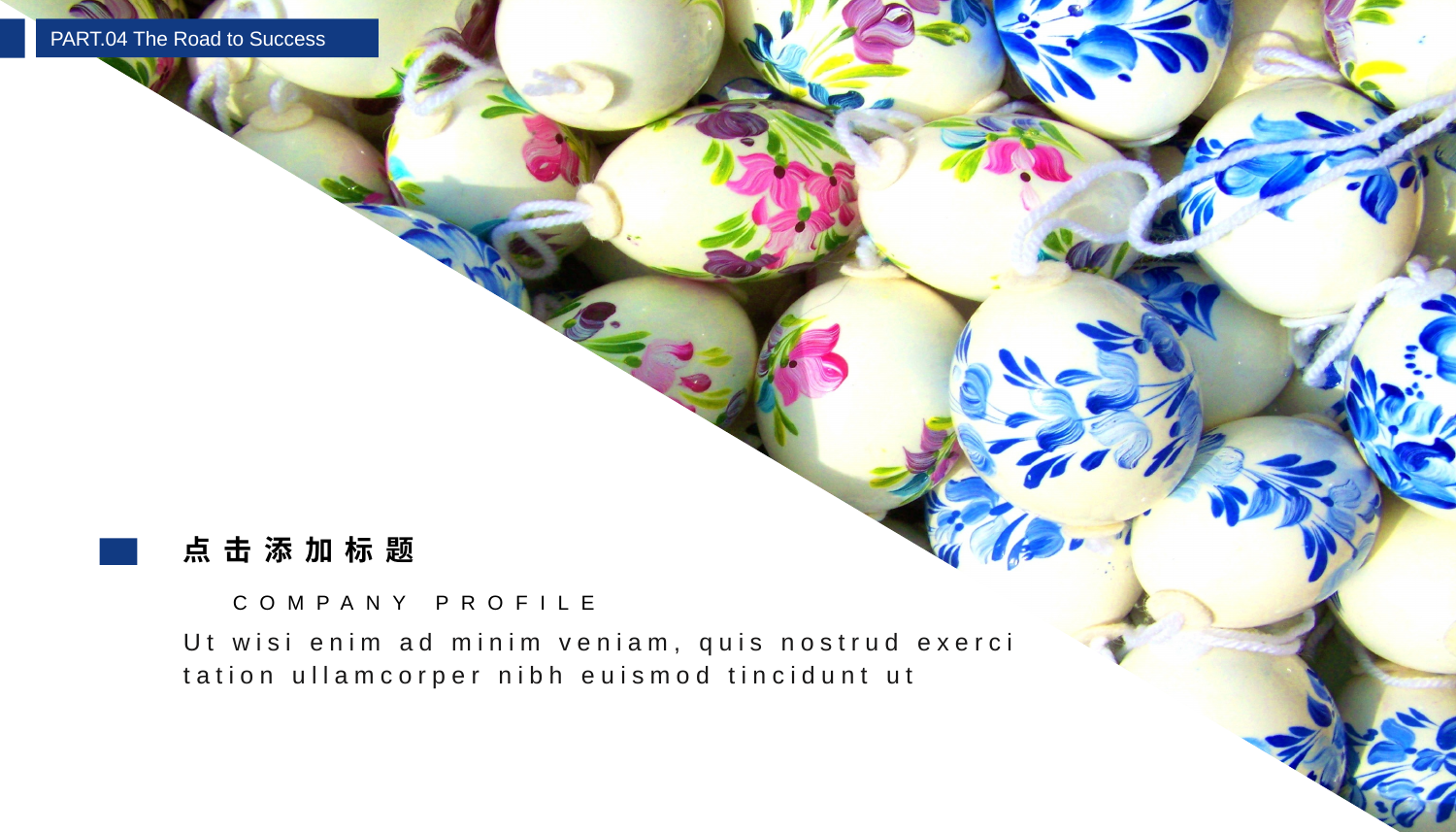

PART.04 The Road to Success
点击添加标题

COMPANY PROFILE
Ut wisi enim ad minim veniam, quis nostrud exerci tation ullamcorper nibh euismod tincidunt ut